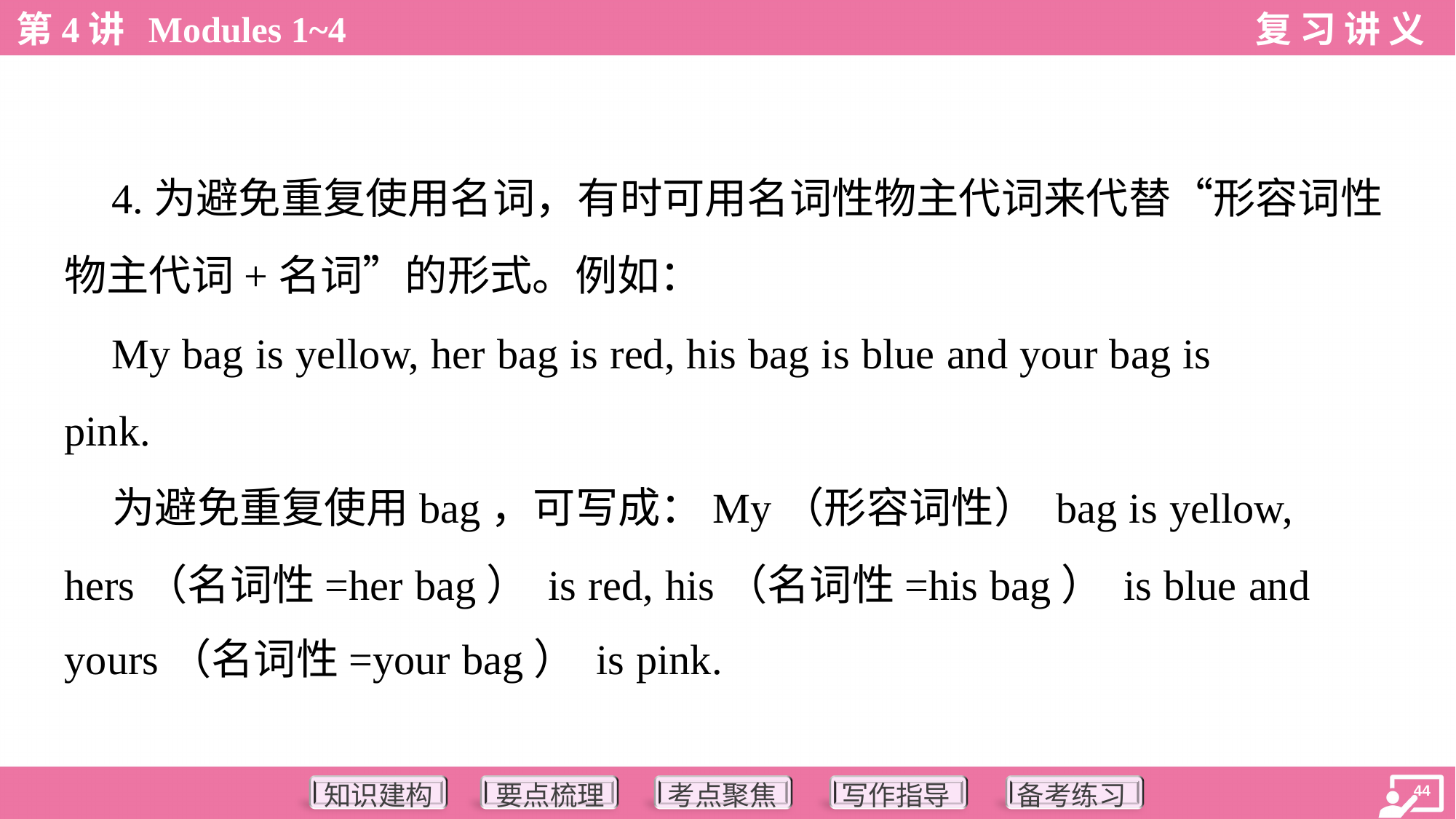

4.为避免重复使用名词，有时可用名词性物主代词来代替“形容词性
物主代词+名词”的形式。例如：
    My bag is yellow, her bag is red, his bag is blue and your bag is
pink.
    为避免重复使用bag，可写成：My（形容词性） bag is yellow,
hers（名词性=her bag） is red, his（名词性=his bag） is blue and
yours（名词性=your bag） is pink.